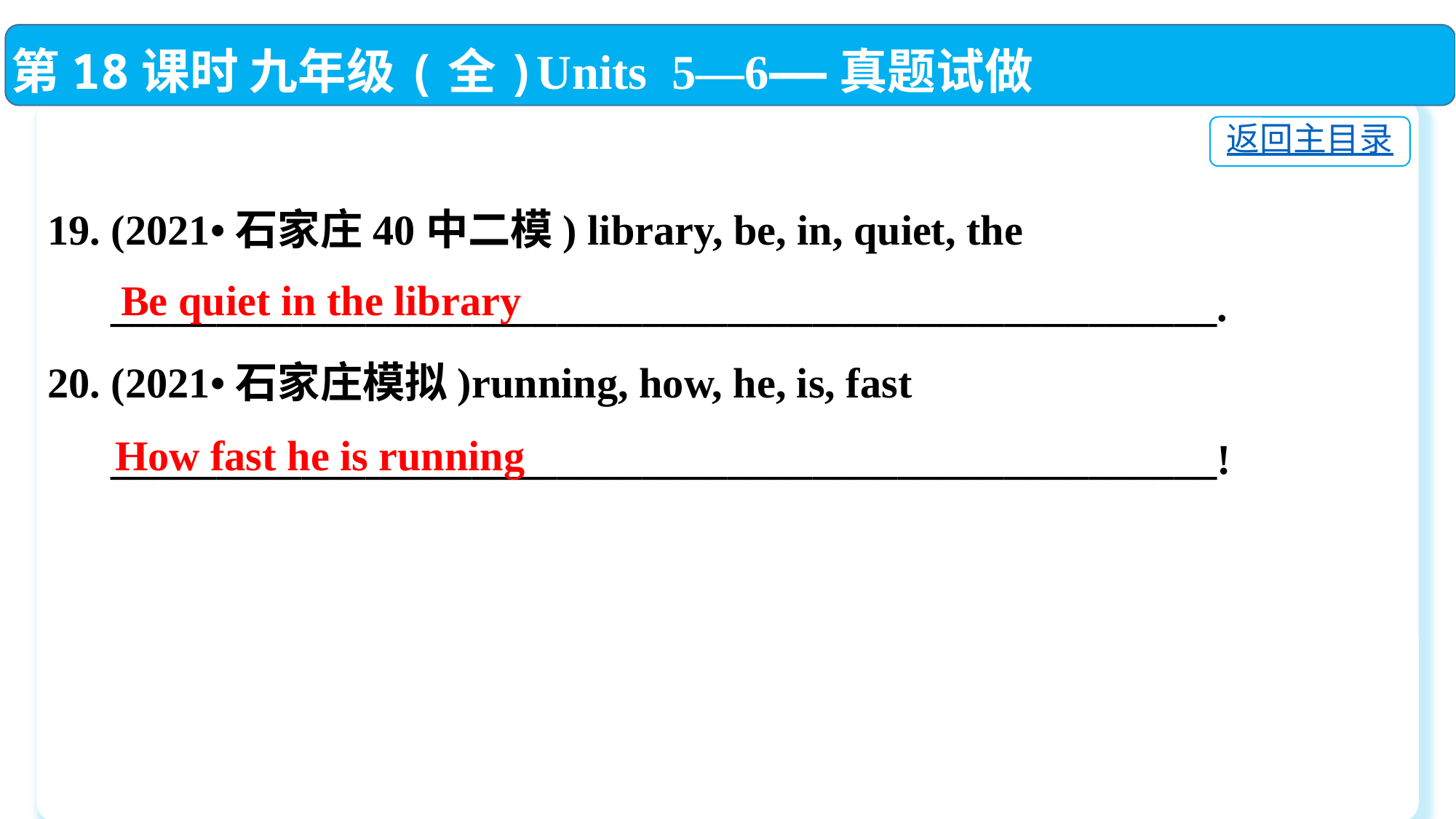

第18课时 九年级(全)Units  5—6——真题试做

返回主目录
19. (2021•石家庄40中二模) library, be, in, quiet, the
      ____________________________________________________.
20. (2021•石家庄模拟)running, how, he, is, fast
      ____________________________________________________!
 Be quiet in the library
How fast he is running